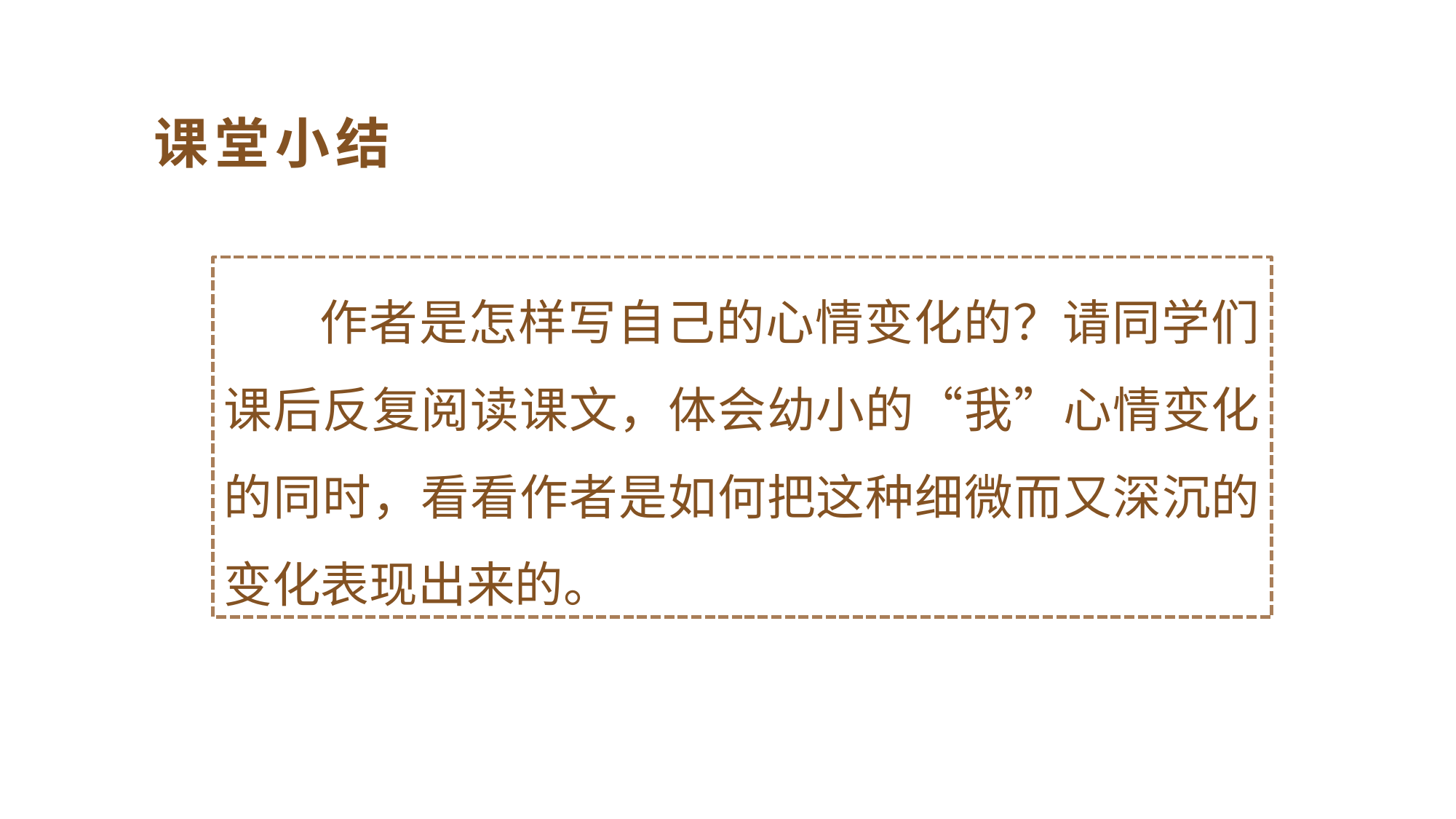

课堂小结
       作者是怎样写自己的心情变化的？请同学们课后反复阅读课文，体会幼小的“我”心情变化的同时，看看作者是如何把这种细微而又深沉的变化表现出来的。